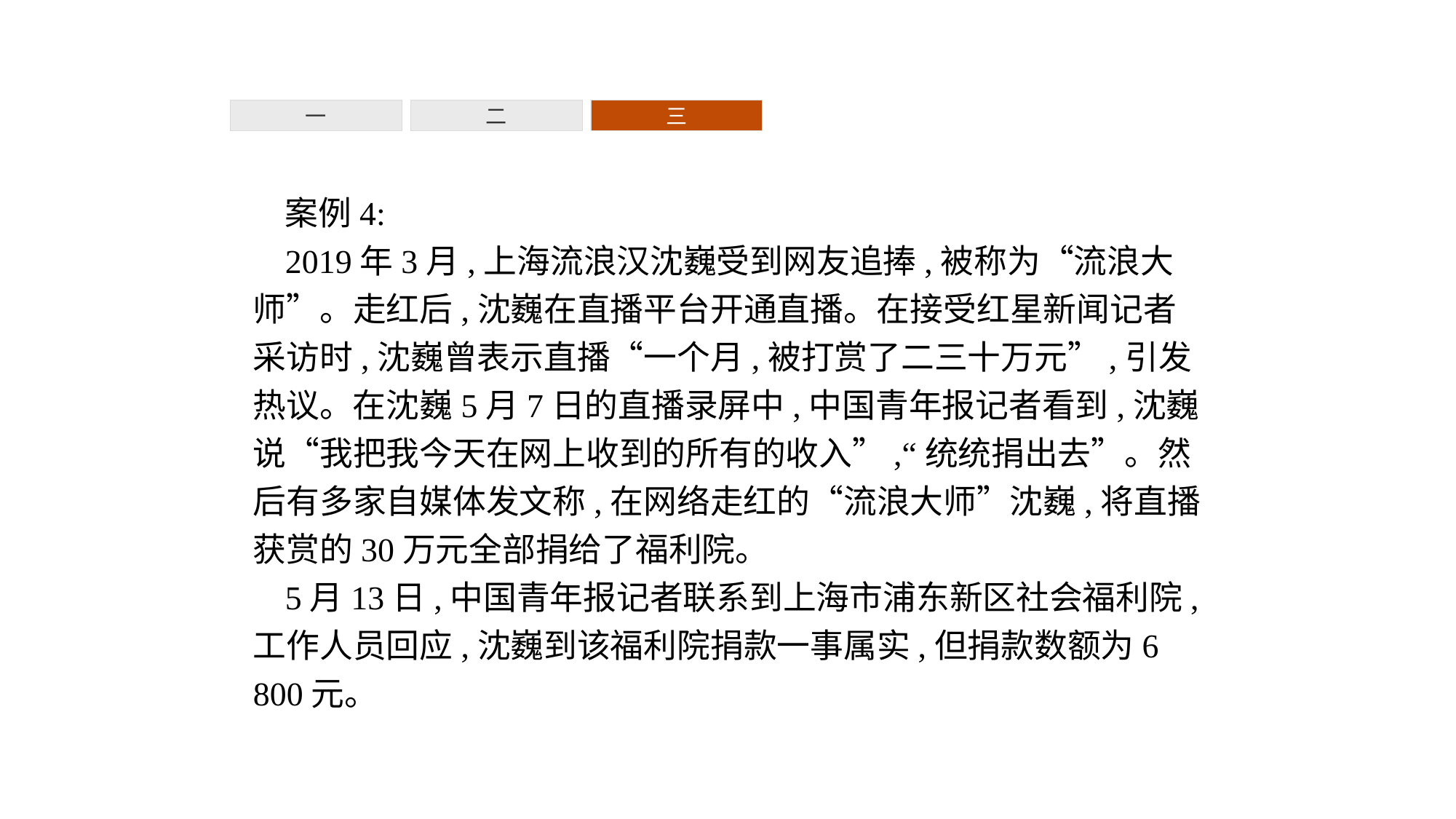

一
二
三
案例4:
2019年3月,上海流浪汉沈巍受到网友追捧,被称为“流浪大师”。走红后,沈巍在直播平台开通直播。在接受红星新闻记者采访时,沈巍曾表示直播“一个月,被打赏了二三十万元”,引发热议。在沈巍5月7日的直播录屏中,中国青年报记者看到,沈巍说“我把我今天在网上收到的所有的收入”,“统统捐出去”。然后有多家自媒体发文称,在网络走红的“流浪大师”沈巍,将直播获赏的30万元全部捐给了福利院。
5月13日,中国青年报记者联系到上海市浦东新区社会福利院,工作人员回应,沈巍到该福利院捐款一事属实,但捐款数额为6 800元。